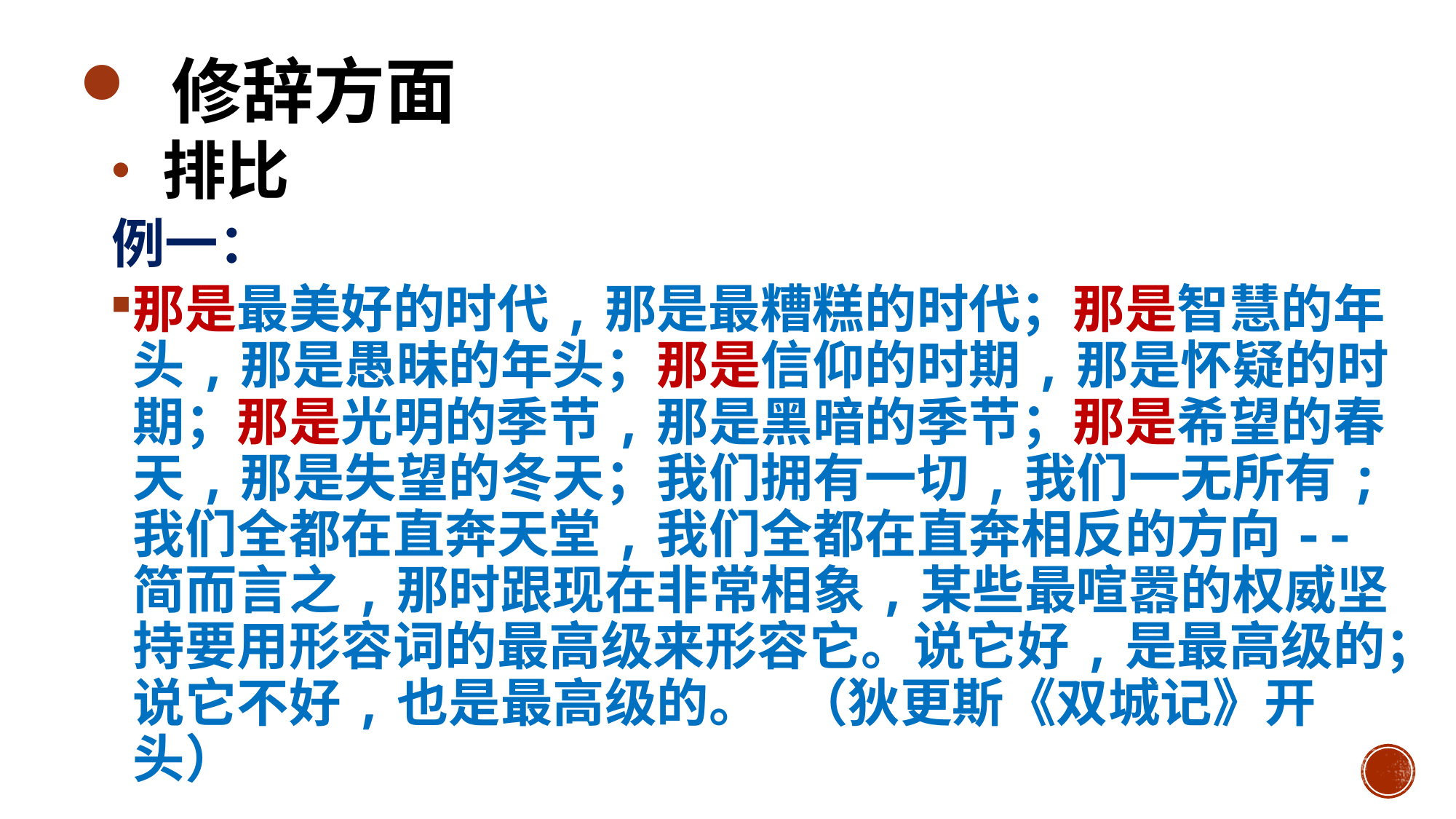

修辞方面
 排比
例一：
那是最美好的时代,那是最糟糕的时代；那是智慧的年头,那是愚昧的年头；那是信仰的时期,那是怀疑的时期；那是光明的季节,那是黑暗的季节；那是希望的春天,那是失望的冬天；我们拥有一切,我们一无所有;我们全都在直奔天堂,我们全都在直奔相反的方向--简而言之,那时跟现在非常相象,某些最喧嚣的权威坚持要用形容词的最高级来形容它。说它好,是最高级的；说它不好,也是最高级的。   （狄更斯《双城记》开头）